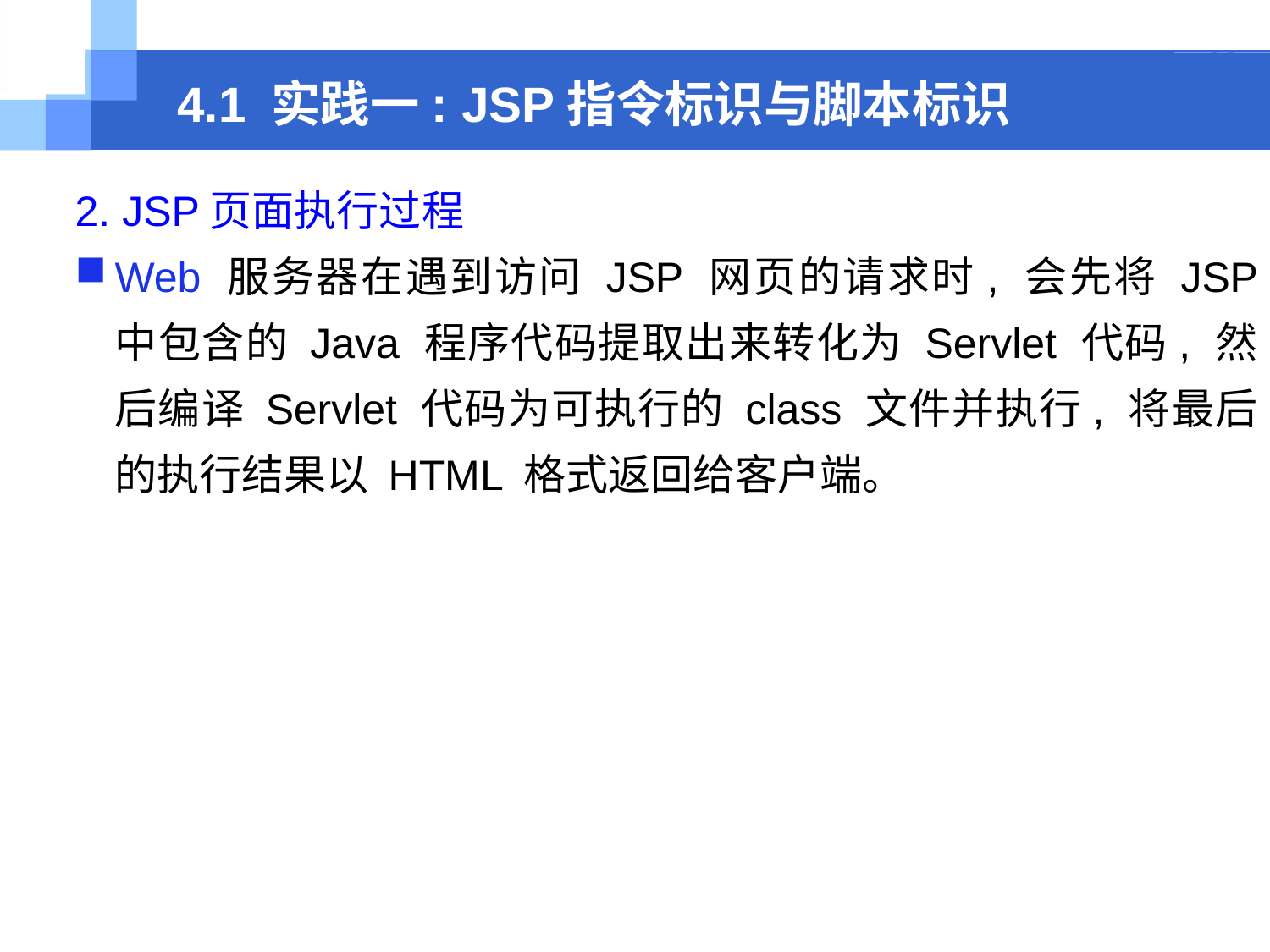

4.1 实践一: JSP指令标识与脚本标识
2. JSP页面执行过程
Web 服务器在遇到访问 JSP 网页的请求时, 会先将 JSP 中包含的 Java 程序代码提取出来转化为 Servlet 代码, 然后编译 Servlet 代码为可执行的 class 文件并执行, 将最后的执行结果以 HTML 格式返回给客户端。